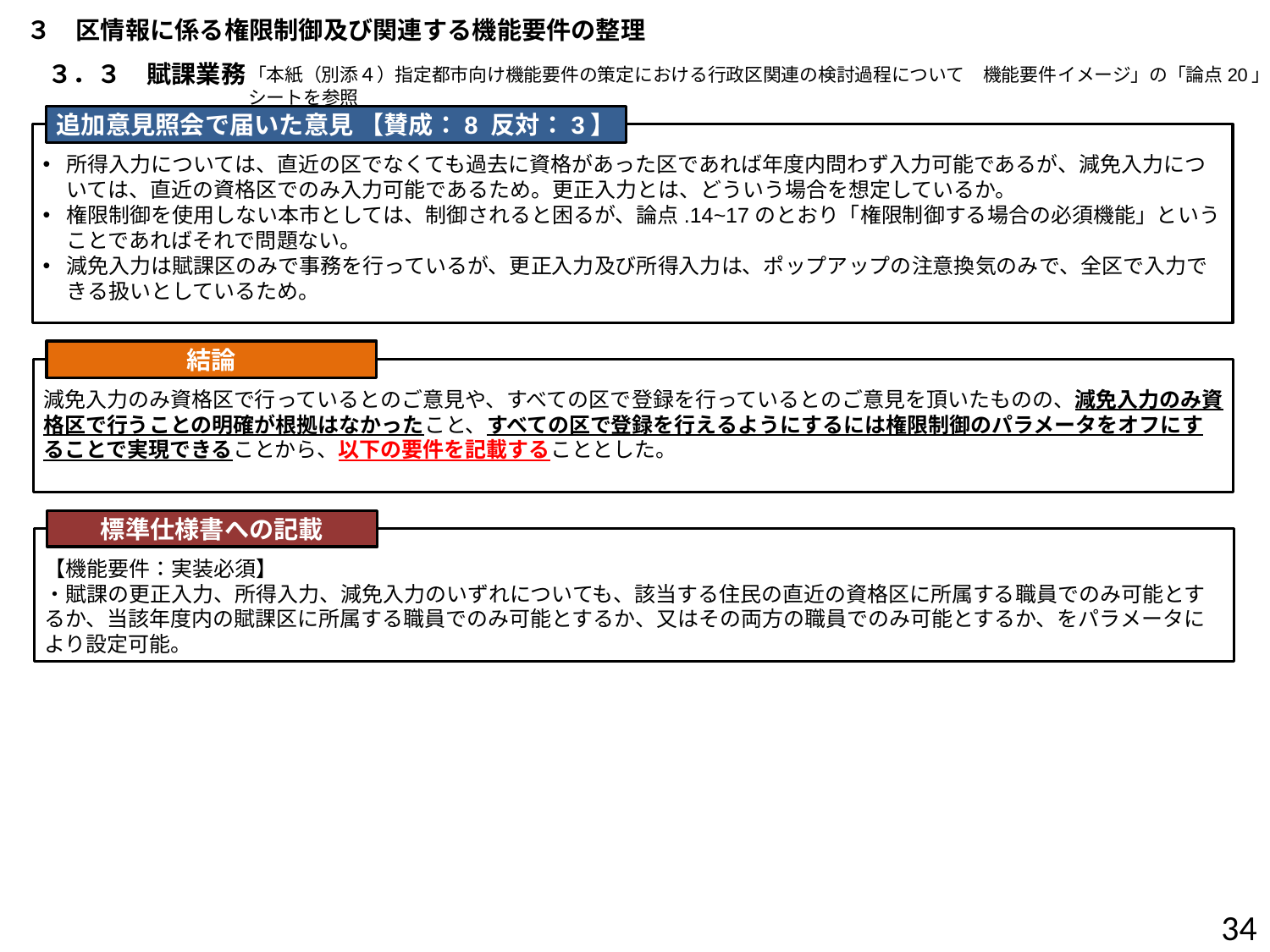

３　区情報に係る権限制御及び関連する機能要件の整理
３．３　賦課業務
「本紙（別添４）指定都市向け機能要件の策定における行政区関連の検討過程について　機能要件イメージ」の「論点20」シートを参照
追加意見照会で届いた意見 【賛成：8 反対：3】

所得入力については、直近の区でなくても過去に資格があった区であれば年度内問わず入力可能であるが、減免入力については、直近の資格区でのみ入力可能であるため。更正入力とは、どういう場合を想定しているか。
権限制御を使用しない本市としては、制御されると困るが、論点.14~17のとおり「権限制御する場合の必須機能」ということであればそれで問題ない。
減免入力は賦課区のみで事務を行っているが、更正入力及び所得入力は、ポップアップの注意換気のみで、全区で入力できる扱いとしているため。
結論

減免入力のみ資格区で行っているとのご意見や、すべての区で登録を行っているとのご意見を頂いたものの、減免入力のみ資格区で行うことの明確が根拠はなかったこと、すべての区で登録を行えるようにするには権限制御のパラメータをオフにすることで実現できることから、以下の要件を記載することとした。
標準仕様書への記載

【機能要件：実装必須】
・賦課の更正入力、所得入力、減免入力のいずれについても、該当する住民の直近の資格区に所属する職員でのみ可能とするか、当該年度内の賦課区に所属する職員でのみ可能とするか、又はその両方の職員でのみ可能とするか、をパラメータにより設定可能。
34